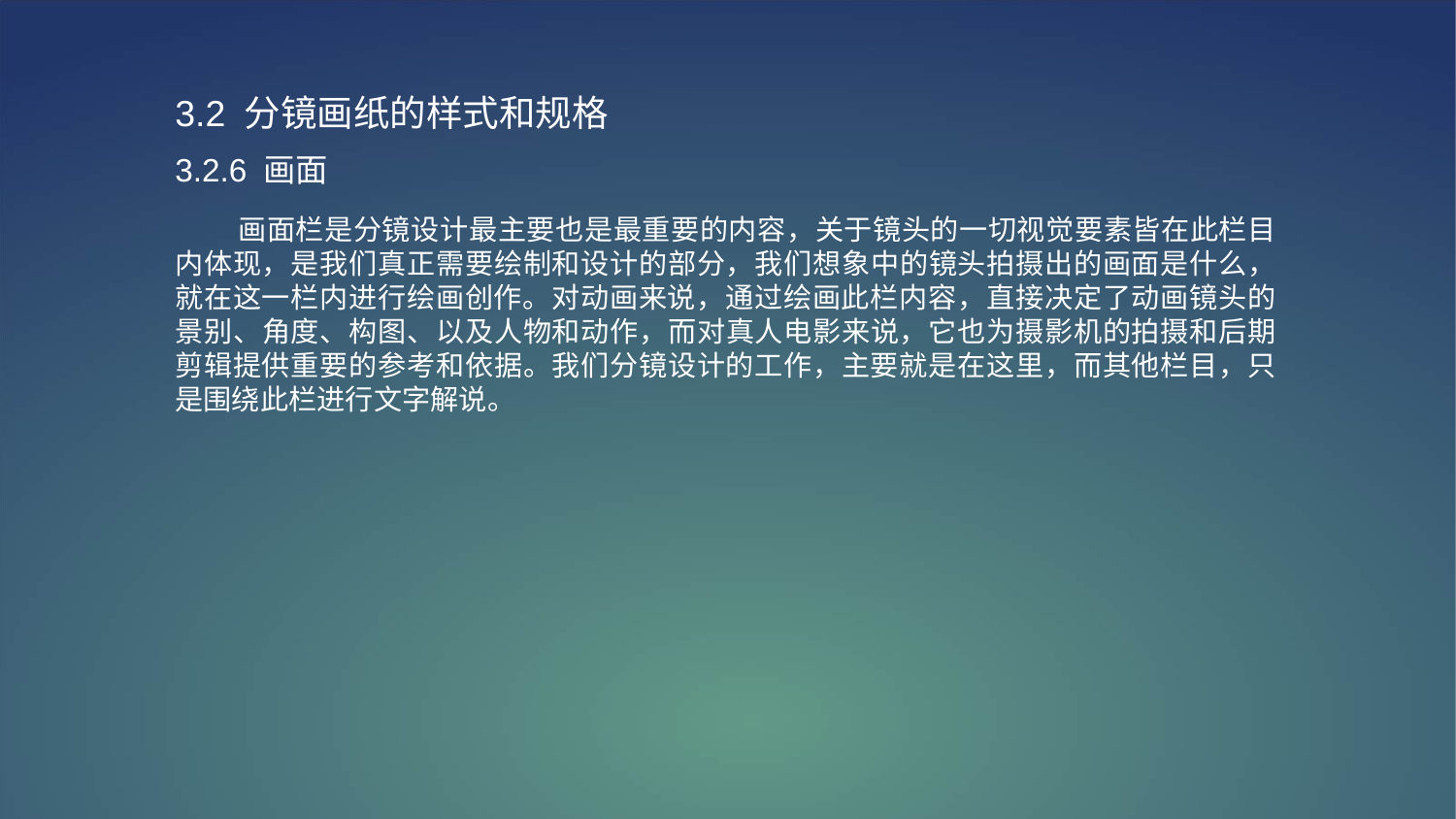

3.2 分镜画纸的样式和规格
3.2.6 画面
  画面栏是分镜设计最主要也是最重要的内容，关于镜头的一切视觉要素皆在此栏目内体现，是我们真正需要绘制和设计的部分，我们想象中的镜头拍摄出的画面是什么，就在这一栏内进行绘画创作。对动画来说，通过绘画此栏内容，直接决定了动画镜头的景别、角度、构图、以及人物和动作，而对真人电影来说，它也为摄影机的拍摄和后期剪辑提供重要的参考和依据。我们分镜设计的工作，主要就是在这里，而其他栏目，只是围绕此栏进行文字解说。